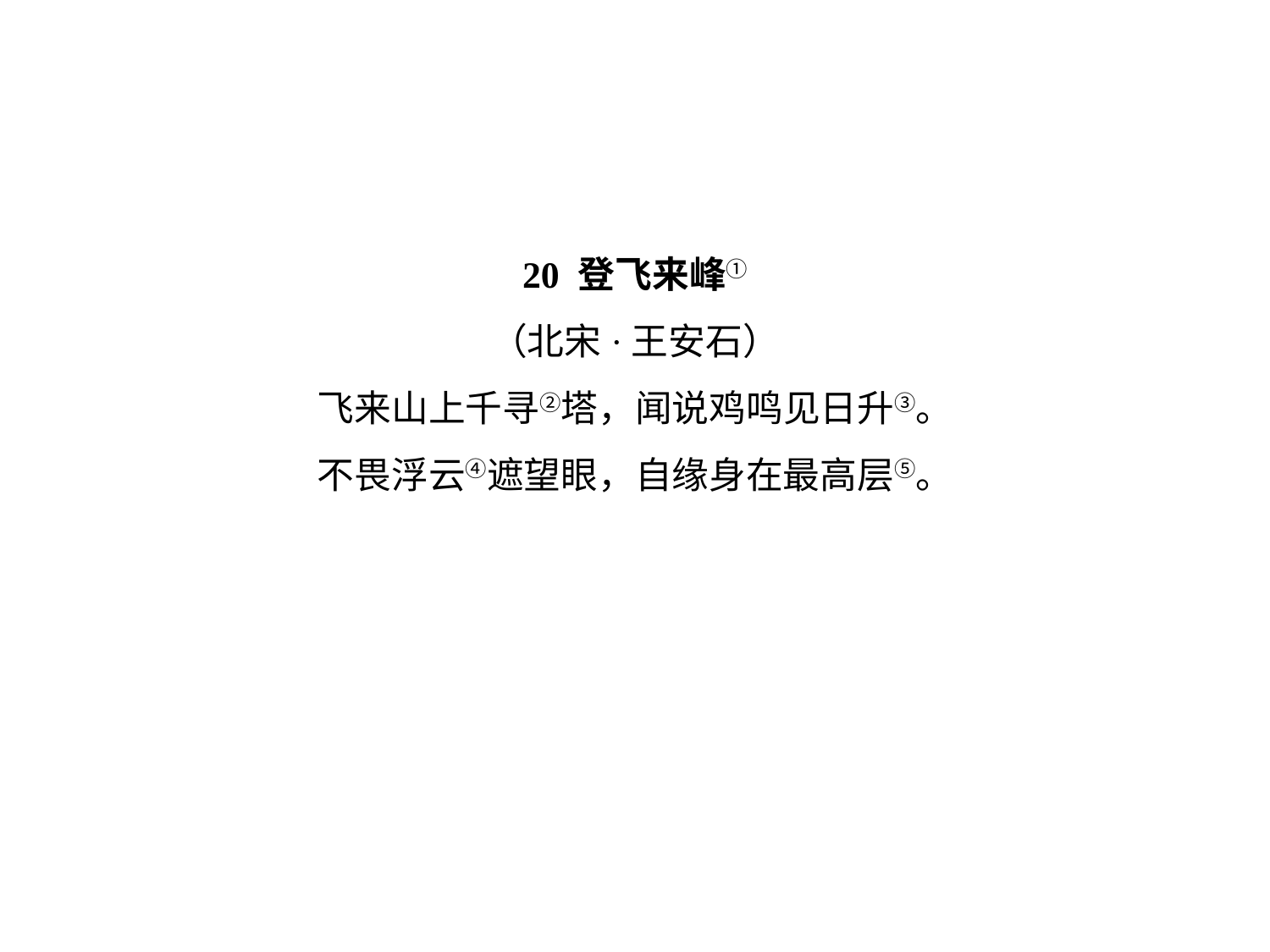

20 登飞来峰①
（北宋·王安石）
飞来山上千寻②塔，闻说鸡鸣见日升③。
不畏浮云④遮望眼，自缘身在最高层⑤。